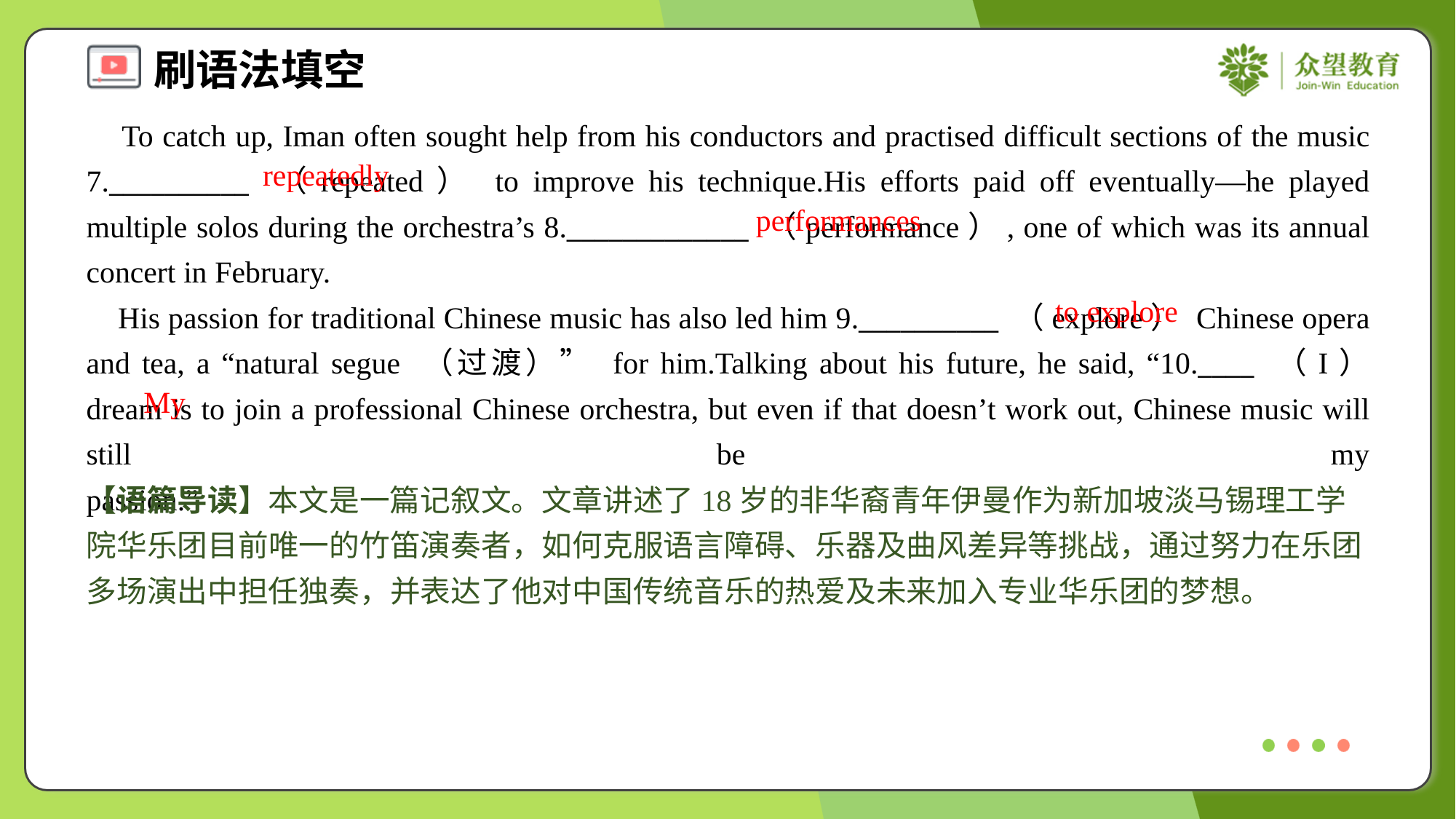

To catch up, Iman often sought help from his conductors and practised difficult sections of the music 7.__________ （repeated） to improve his technique.His efforts paid off eventually—he played multiple solos during the orchestra’s 8._____________ （performance）, one of which was its annual concert in February.
    His passion for traditional Chinese music has also led him 9.__________ （explore） Chinese opera and tea, a “natural segue （过渡）” for him.Talking about his future, he said, “10.____ （I） dream is to join a professional Chinese orchestra, but even if that doesn’t work out, Chinese music will still be my passion.”#1.4
repeatedly
performances
to explore
My
【语篇导读】本文是一篇记叙文。文章讲述了18岁的非华裔青年伊曼作为新加坡淡马锡理工学院华乐团目前唯一的竹笛演奏者，如何克服语言障碍、乐器及曲风差异等挑战，通过努力在乐团多场演出中担任独奏，并表达了他对中国传统音乐的热爱及未来加入专业华乐团的梦想。